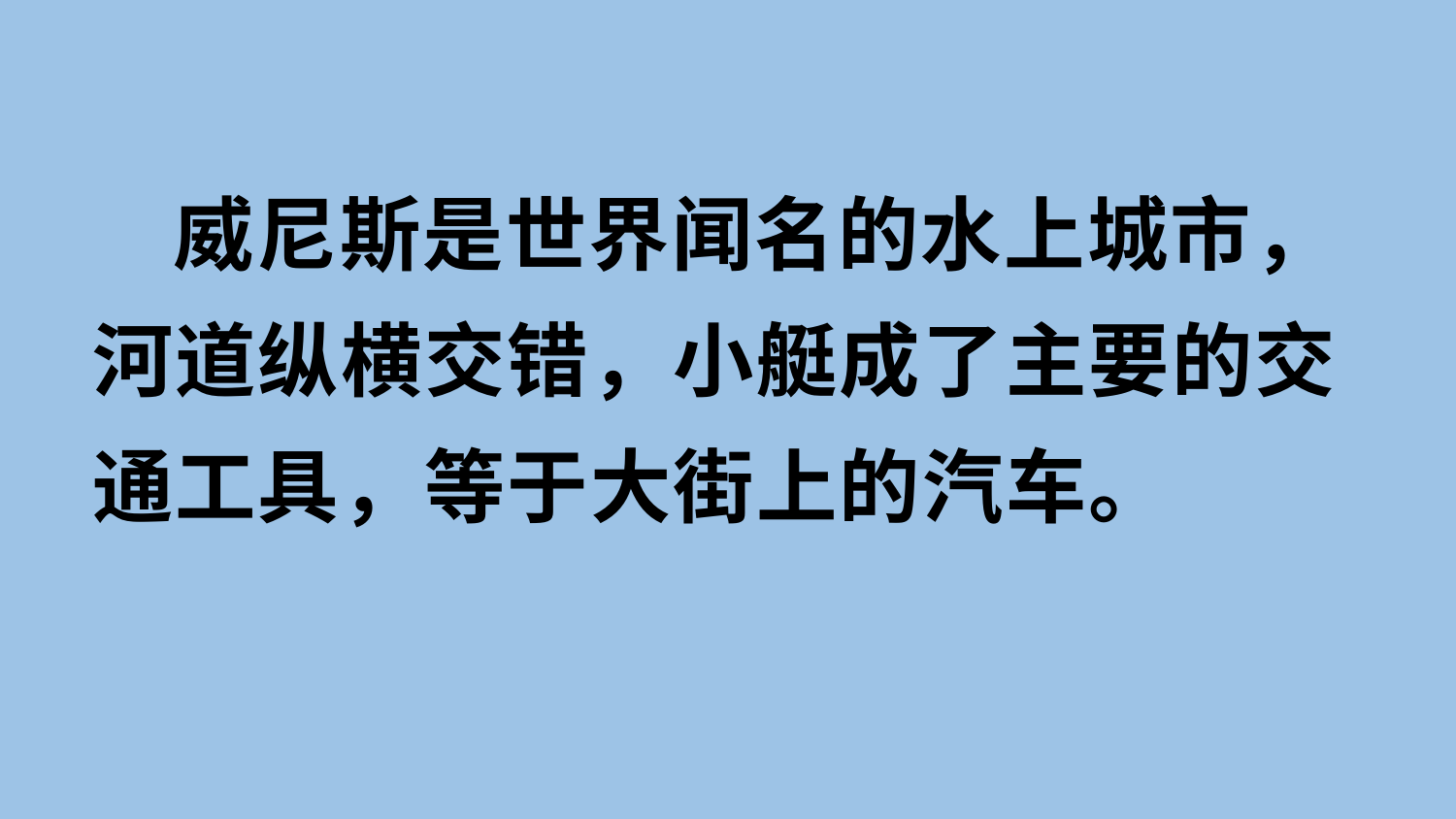

威尼斯是世界闻名的水上城市，河道纵横交错，小艇成了主要的交通工具，等于大街上的汽车。